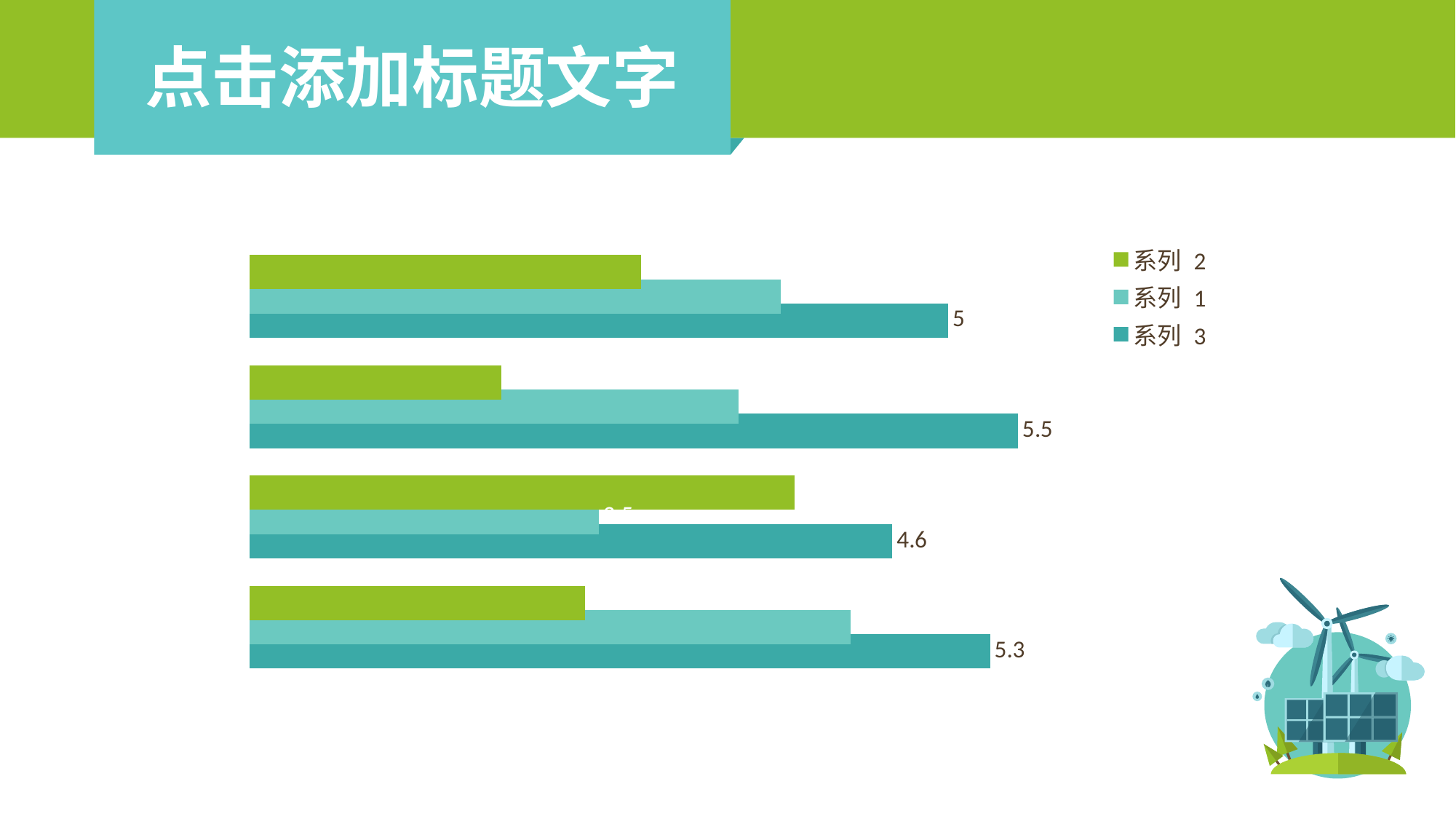

点击添加标题文字

### Chart

| Category | 系列 3 | 系列 1 | 系列 2 |
|---|---|---|---|
| 类别 1 | 5.3 | 4.3 | 2.4 |
| 类别 2 | 4.6 | 2.5 | 3.9 |
| 类别 3 | 5.5 | 3.5 | 1.8 |
| 类别 4 | 5.0 | 3.8 | 2.8 |